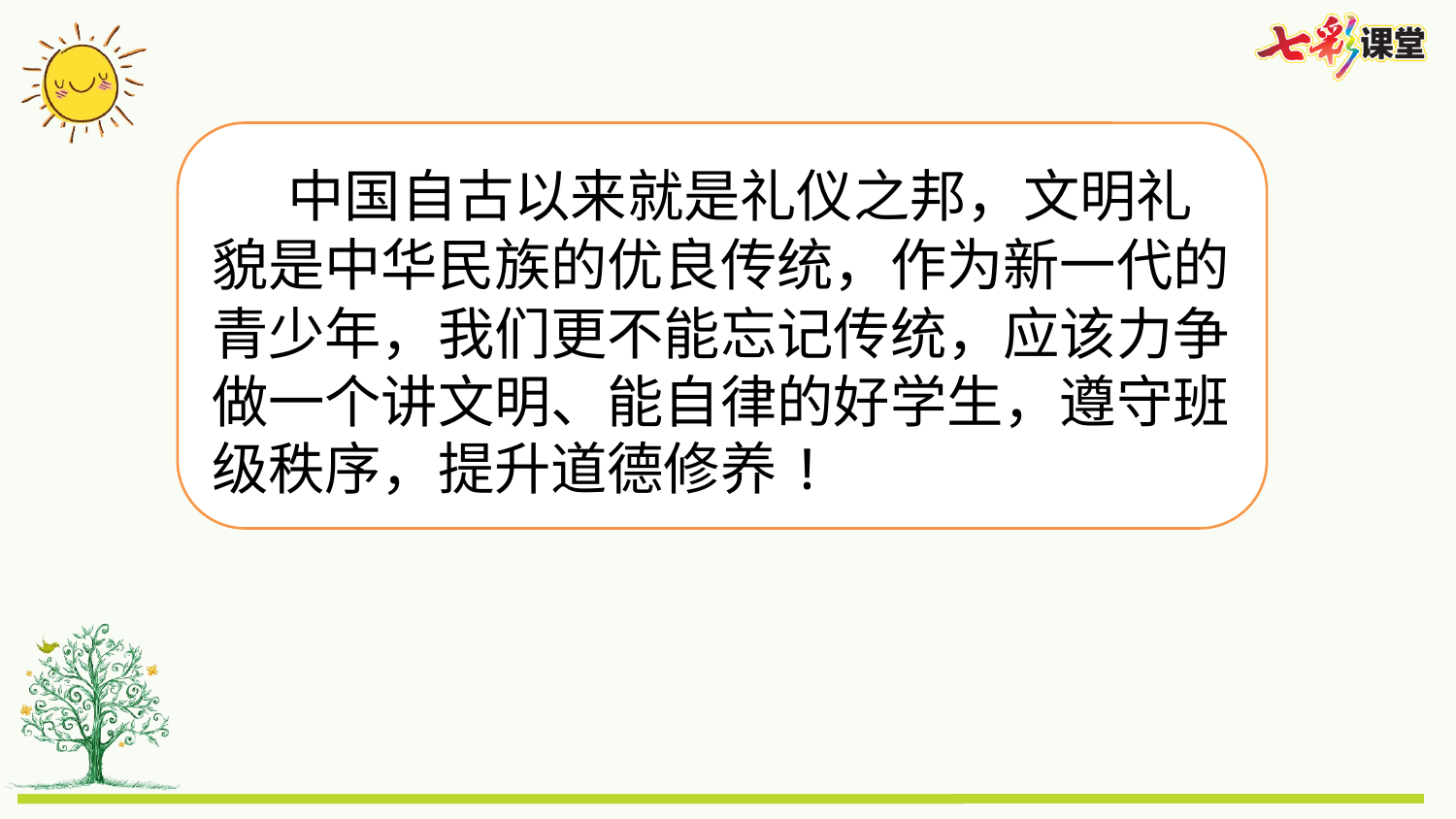

中国自古以来就是礼仪之邦，文明礼貌是中华民族的优良传统，作为新一代的青少年，我们更不能忘记传统，应该力争做一个讲文明、能自律的好学生，遵守班级秩序，提升道德修养!